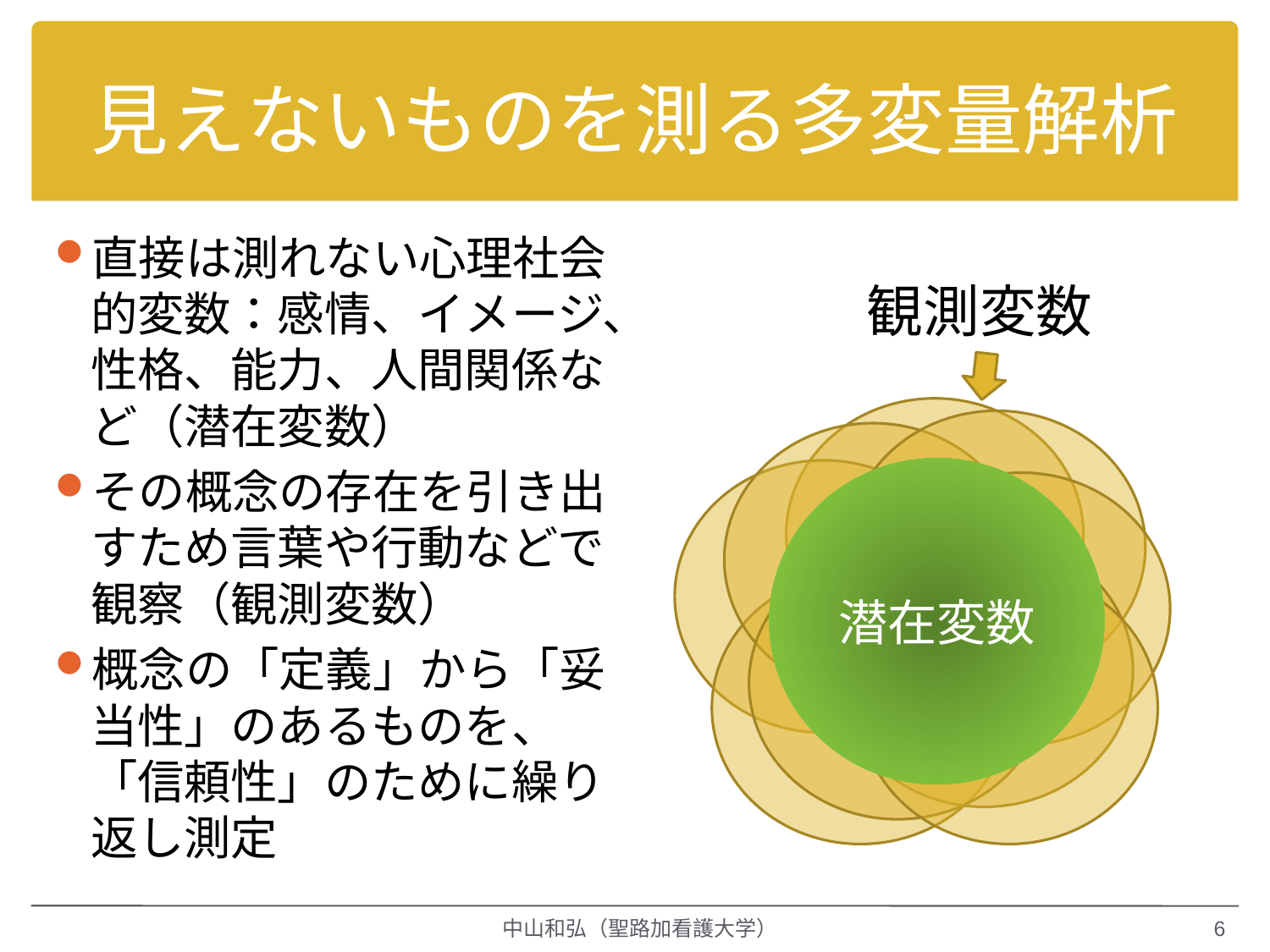

# 見えないものを測る多変量解析
直接は測れない心理社会的変数：感情、イメージ、性格、能力、人間関係など（潜在変数）
その概念の存在を引き出すため言葉や行動などで観察（観測変数）
概念の「定義」から「妥当性」のあるものを、「信頼性」のために繰り返し測定
観測変数

潜在変数
中山和弘（聖路加看護大学）
6